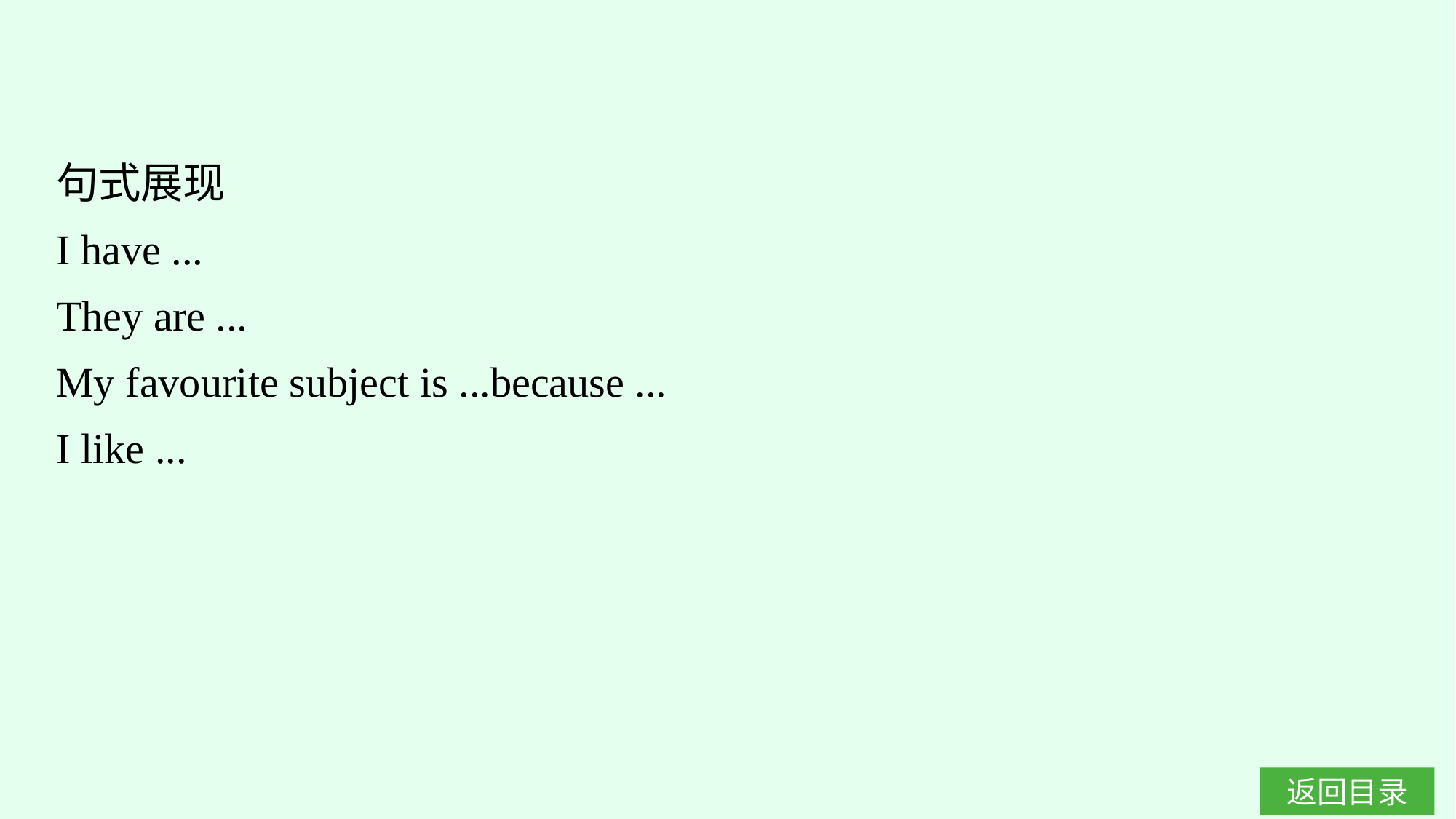

句式展现
I have ...
They are ...
My favourite subject is ...because ...
I like ...